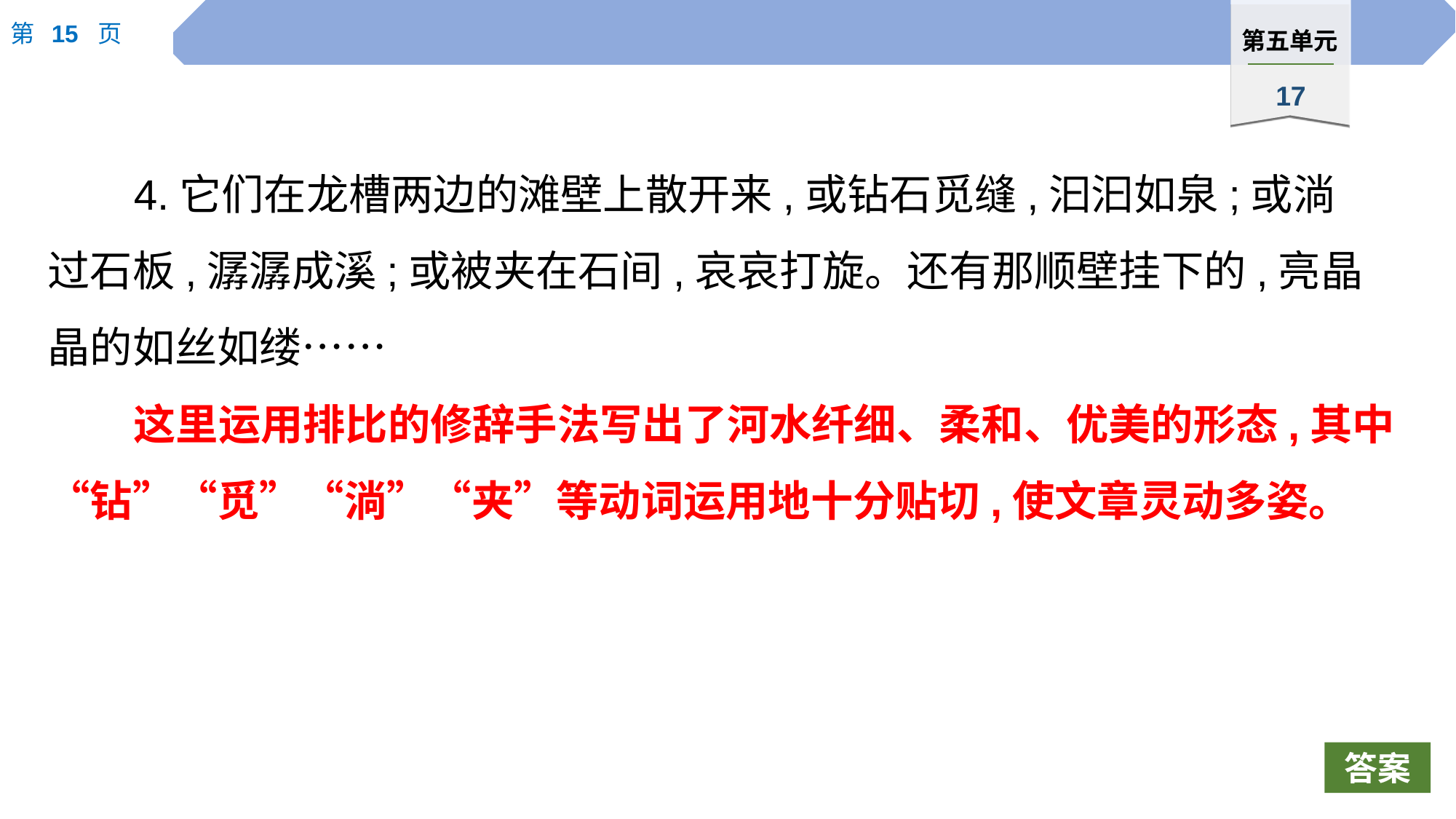

4.它们在龙槽两边的滩壁上散开来,或钻石觅缝,汩汩如泉;或淌过石板,潺潺成溪;或被夹在石间,哀哀打旋。还有那顺壁挂下的,亮晶晶的如丝如缕……
这里运用排比的修辞手法写出了河水纤细、柔和、优美的形态,其中“钻”“觅”“淌”“夹”等动词运用地十分贴切,使文章灵动多姿。
答案